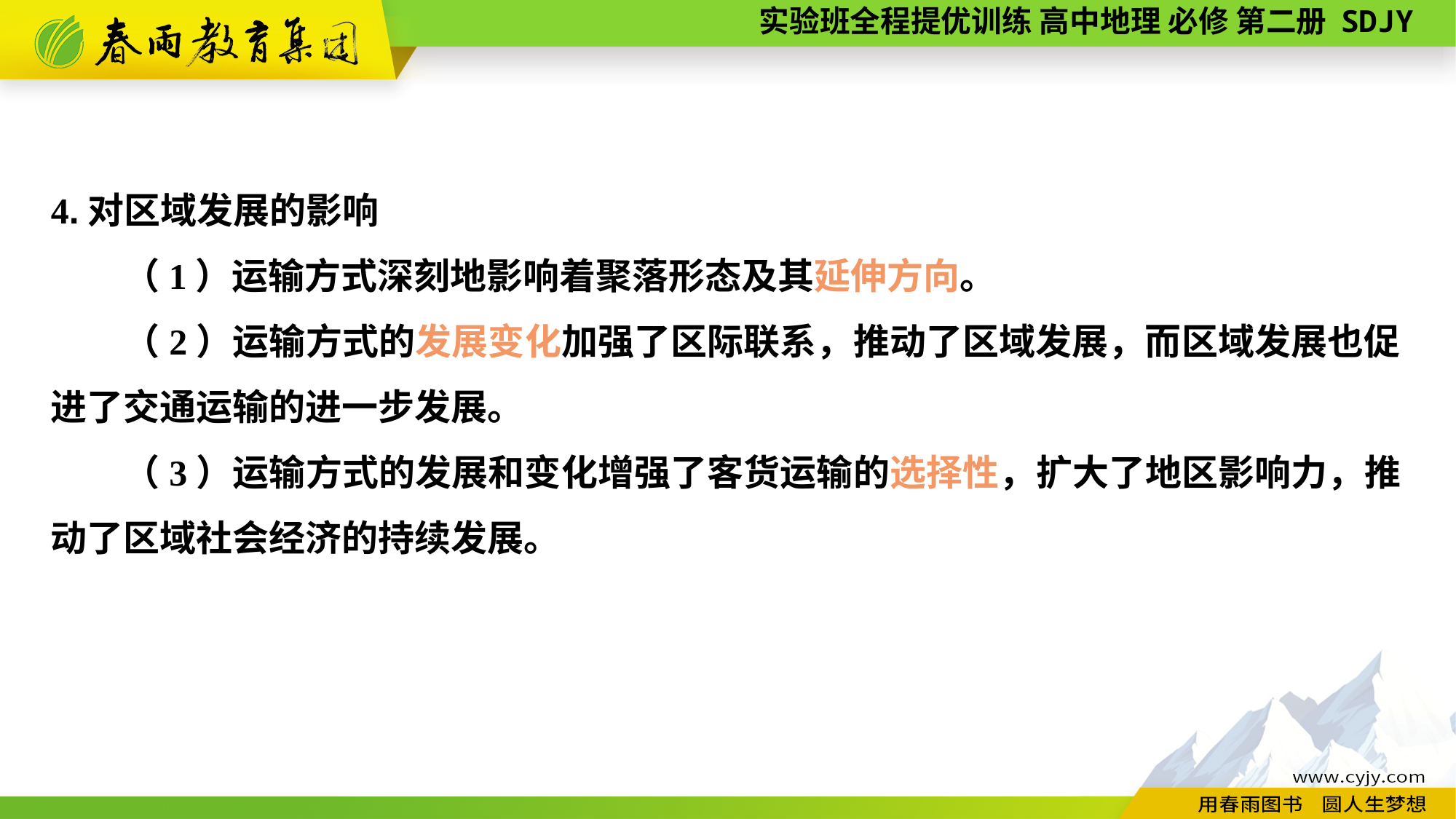

4.对区域发展的影响
　　（1）运输方式深刻地影响着聚落形态及其延伸方向。
　　（2）运输方式的发展变化加强了区际联系，推动了区域发展，而区域发展也促进了交通运输的进一步发展。
　　（3）运输方式的发展和变化增强了客货运输的选择性，扩大了地区影响力，推动了区域社会经济的持续发展。